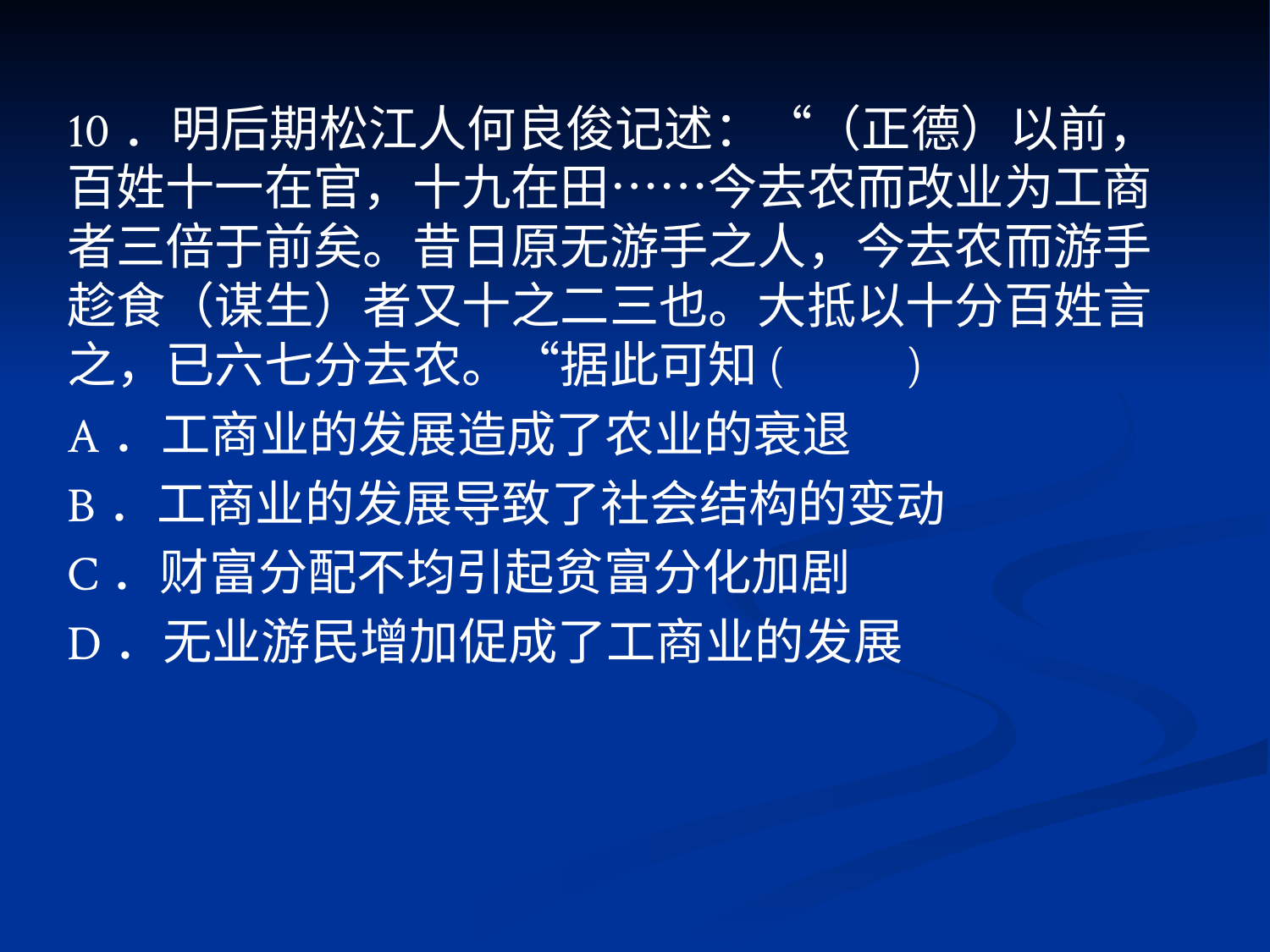

10．明后期松江人何良俊记述：“（正德）以前，百姓十一在官，十九在田……今去农而改业为工商者三倍于前矣。昔日原无游手之人，今去农而游手趁食（谋生）者又十之二三也。大抵以十分百姓言之，已六七分去农。“据此可知(　　)
A．工商业的发展造成了农业的衰退
B．工商业的发展导致了社会结构的变动
C．财富分配不均引起贫富分化加剧
D．无业游民增加促成了工商业的发展